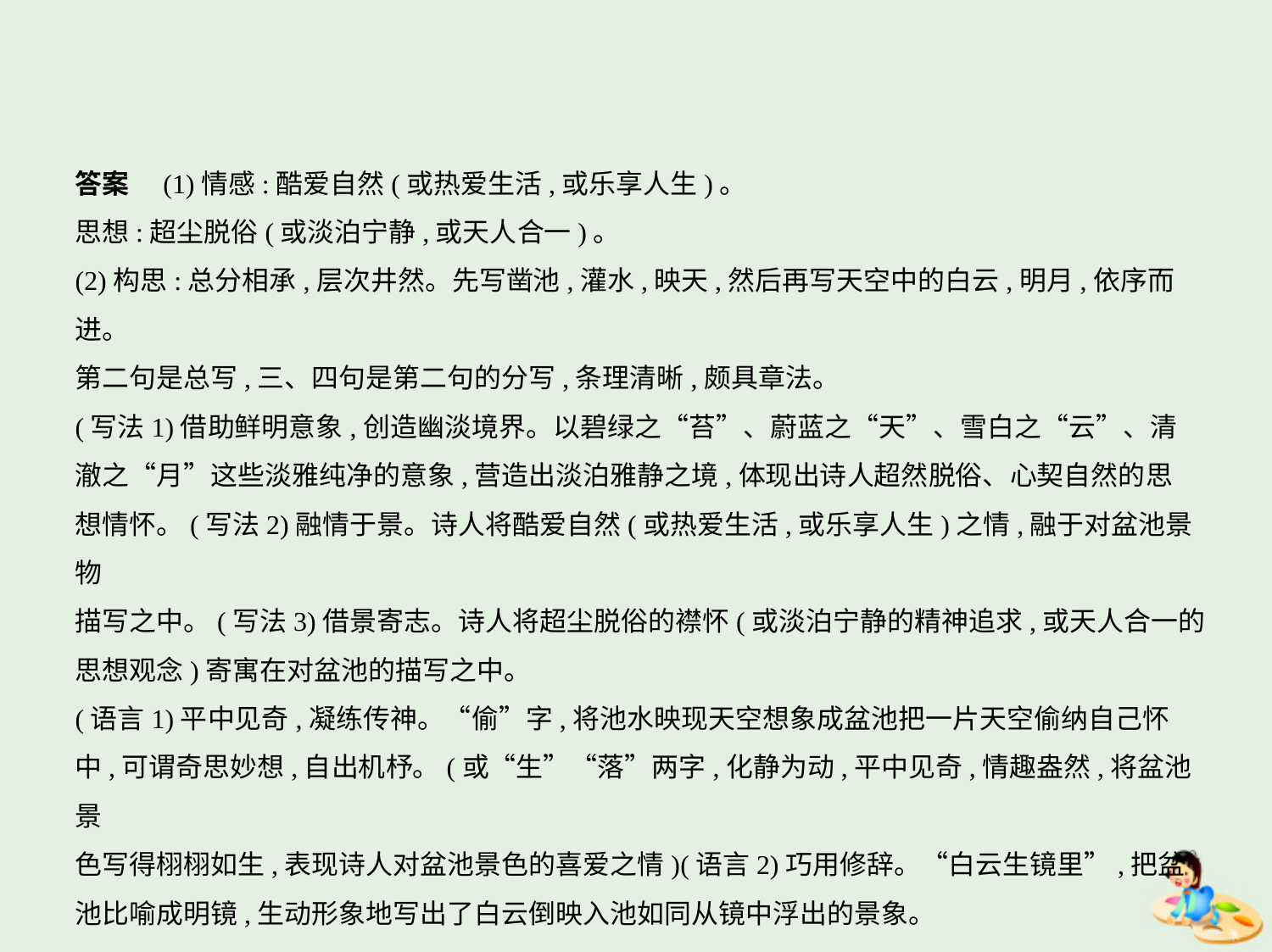

答案　(1)情感:酷爱自然(或热爱生活,或乐享人生)。
思想:超尘脱俗(或淡泊宁静,或天人合一)。
(2)构思:总分相承,层次井然。先写凿池,灌水,映天,然后再写天空中的白云,明月,依序而进。
第二句是总写,三、四句是第二句的分写,条理清晰,颇具章法。
(写法1)借助鲜明意象,创造幽淡境界。以碧绿之“苔”、蔚蓝之“天”、雪白之“云”、清
澈之“月”这些淡雅纯净的意象,营造出淡泊雅静之境,体现出诗人超然脱俗、心契自然的思
想情怀。(写法2)融情于景。诗人将酷爱自然(或热爱生活,或乐享人生)之情,融于对盆池景物
描写之中。(写法3)借景寄志。诗人将超尘脱俗的襟怀(或淡泊宁静的精神追求,或天人合一的
思想观念)寄寓在对盆池的描写之中。
(语言1)平中见奇,凝练传神。“偷”字,将池水映现天空想象成盆池把一片天空偷纳自己怀
中,可谓奇思妙想,自出机杼。(或“生”“落”两字,化静为动,平中见奇,情趣盎然,将盆池景
色写得栩栩如生,表现诗人对盆池景色的喜爱之情)(语言2)巧用修辞。“白云生镜里”,把盆
池比喻成明镜,生动形象地写出了白云倒映入池如同从镜中浮出的景象。